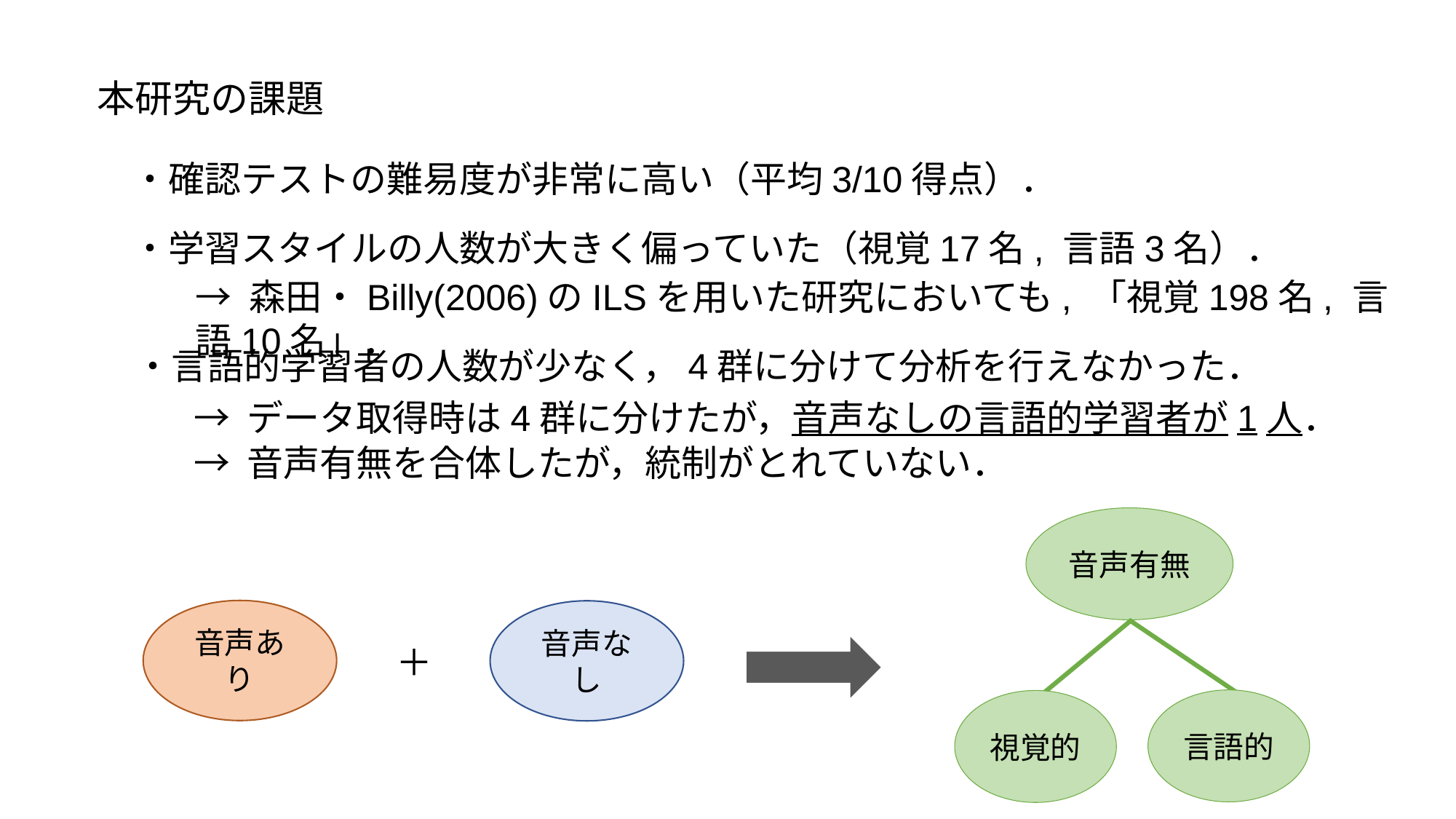

本研究の課題
・確認テストの難易度が非常に高い（平均3/10得点）．
・学習スタイルの人数が大きく偏っていた（視覚17名, 言語3名）．
→ 森田・Billy(2006)のILSを用いた研究においても, 「視覚198名, 言語10名」．
・言語的学習者の人数が少なく，4群に分けて分析を行えなかった．
→ データ取得時は4群に分けたが，音声なしの言語的学習者が1人．
→ 音声有無を合体したが，統制がとれていない．
音声有無

音声あり
音声なし
＋
言語的
視覚的